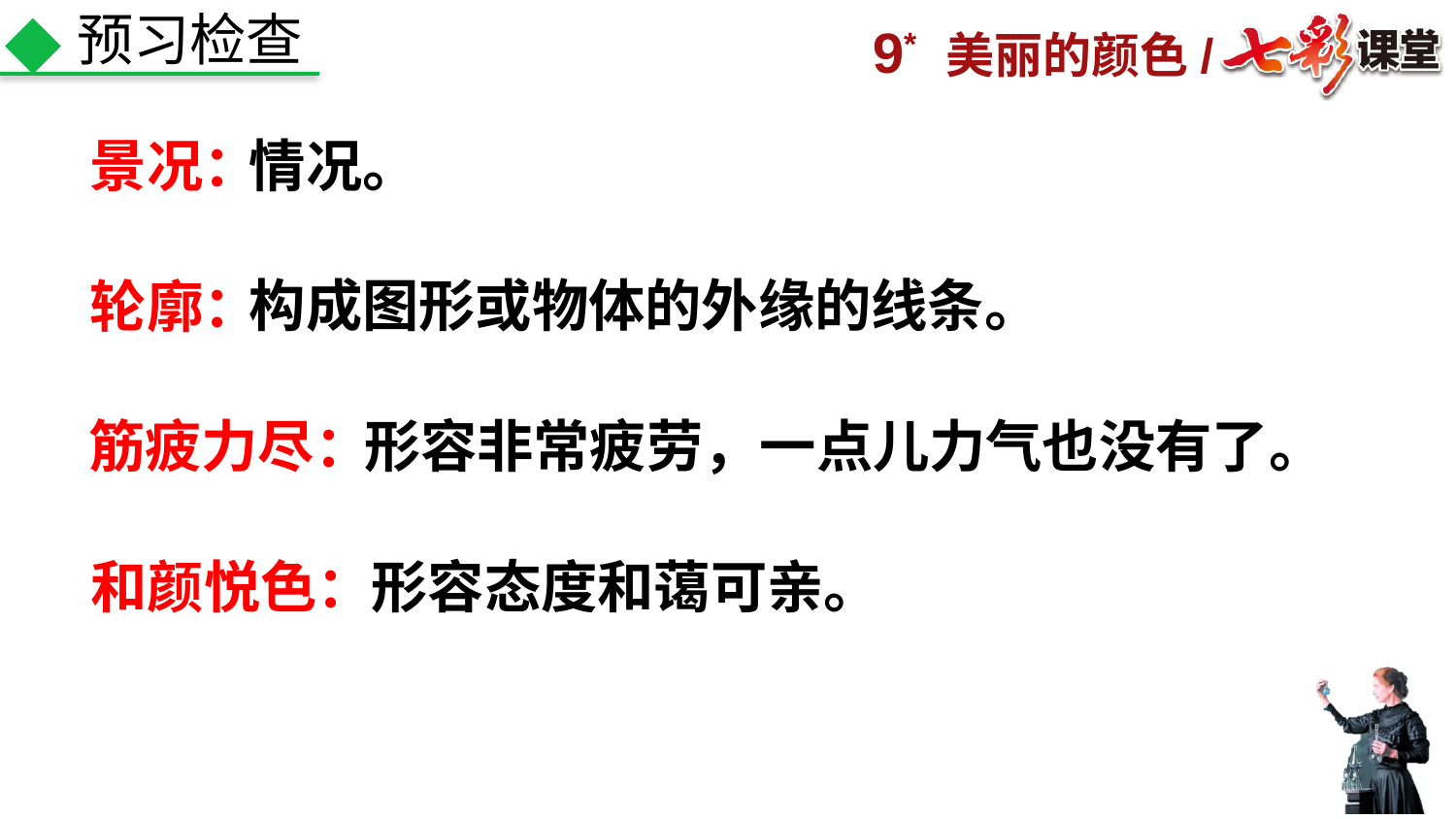

预习检查

景况：
情况。
构成图形或物体的外缘的线条。
轮廓：
形容非常疲劳，一点儿力气也没有了。
筋疲力尽：
和颜悦色：
形容态度和蔼可亲。